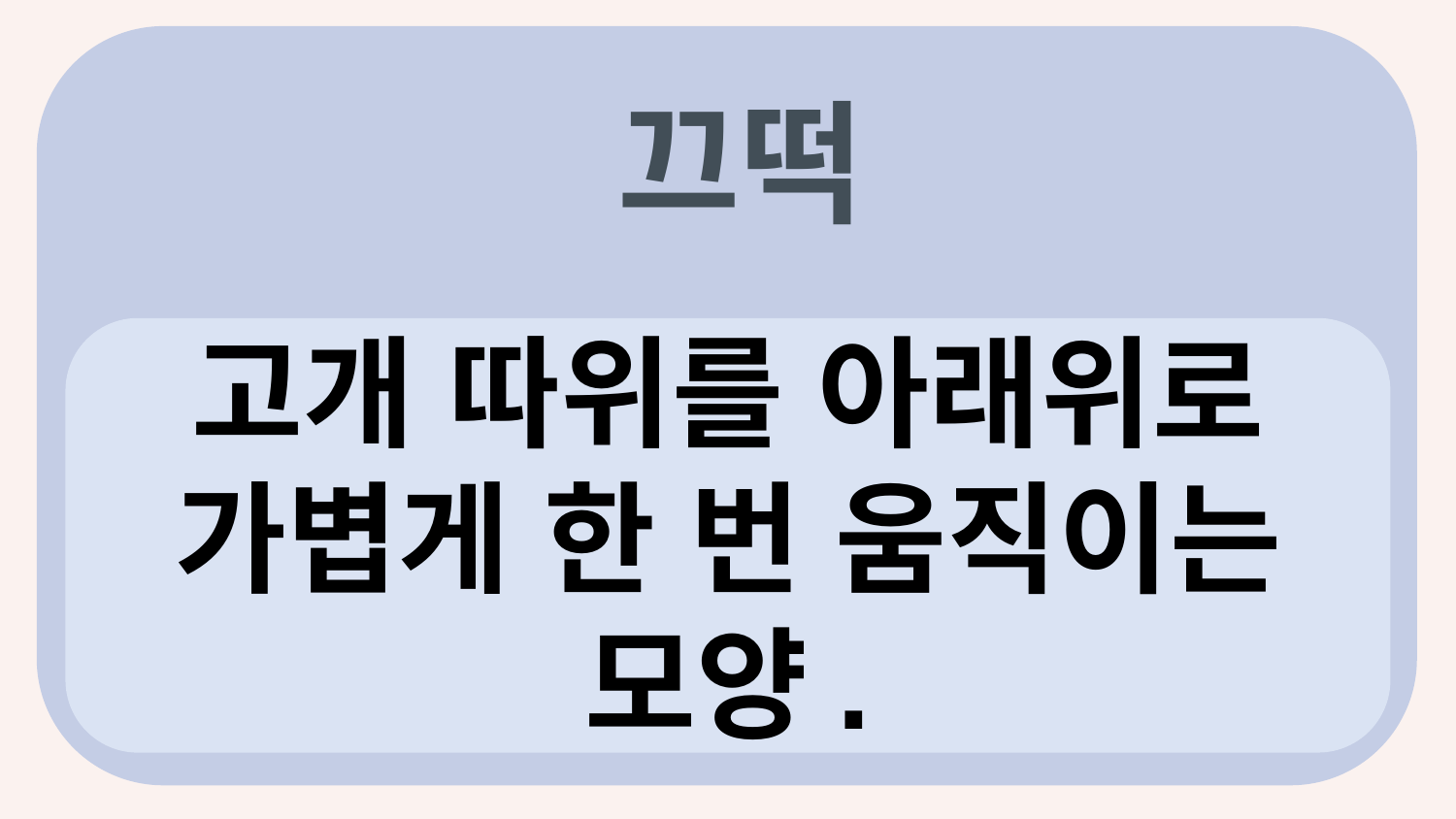

끄떡

?

고개 따위를 아래위로 가볍게 한 번 움직이는 모양.